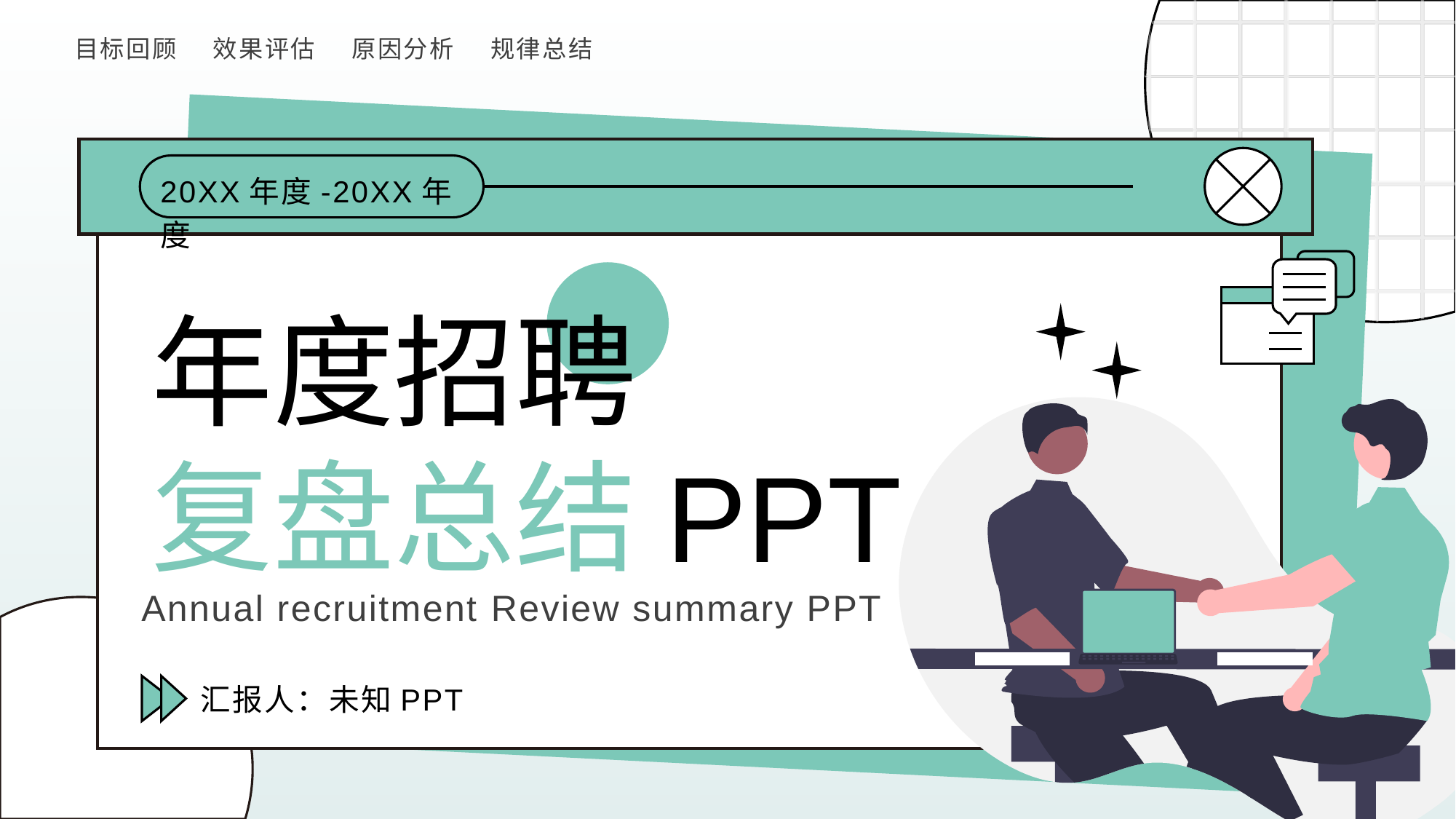

目标回顾
效果评估
原因分析
规律总结

20XX年度-20XX年度

年度招聘
复盘总结PPT

Annual recruitment Review summary PPT

汇报人：未知PPT